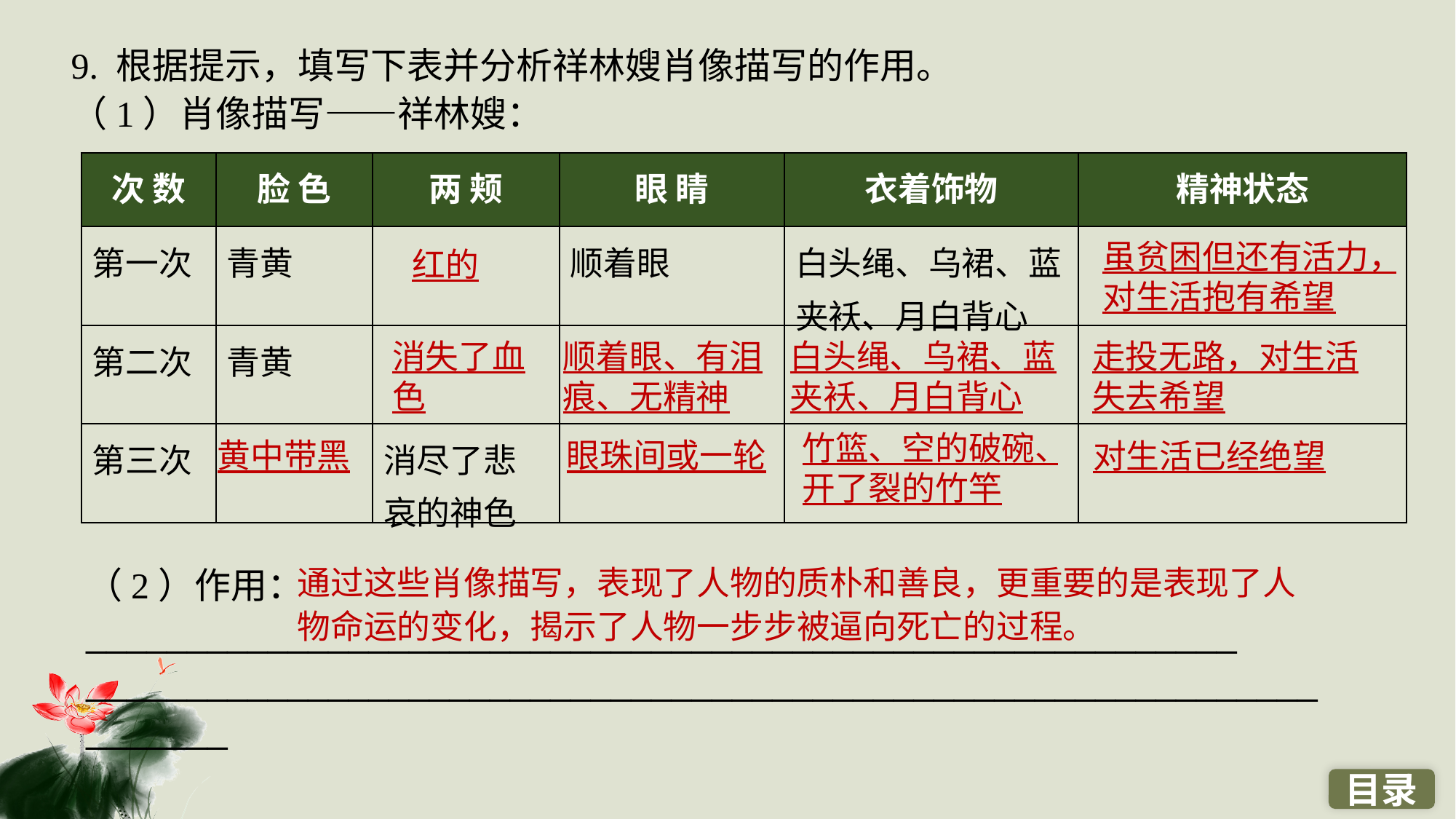

9. 根据提示，填写下表并分析祥林嫂肖像描写的作用。
（1）肖像描写——祥林嫂：
| 次 数 | 脸 色 | 两 颊 | 眼 睛 | 衣着饰物 | 精神状态 |
| --- | --- | --- | --- | --- | --- |
| 第一次 | 青黄 |  | 顺着眼 | 白头绳、乌裙、蓝夹袄、月白背心 |  |
| 第二次 | 青黄 |  |  |  |  |
| 第三次 |  | 消尽了悲哀的神色 |  |  |  |
虽贫困但还有活力，
对生活抱有希望
红的
消失了血
色
顺着眼、有泪痕、无精神
白头绳、乌裙、蓝夹袄、月白背心
走投无路，对生活失去希望
竹篮、空的破碗、开了裂的竹竿
黄中带黑
眼珠间或一轮
对生活已经绝望
（2）作用：_________________________________________________________
____________________________________________________________________
通过这些肖像描写，表现了人物的质朴和善良，更重要的是表现了人物命运的变化，揭示了人物一步步被逼向死亡的过程。